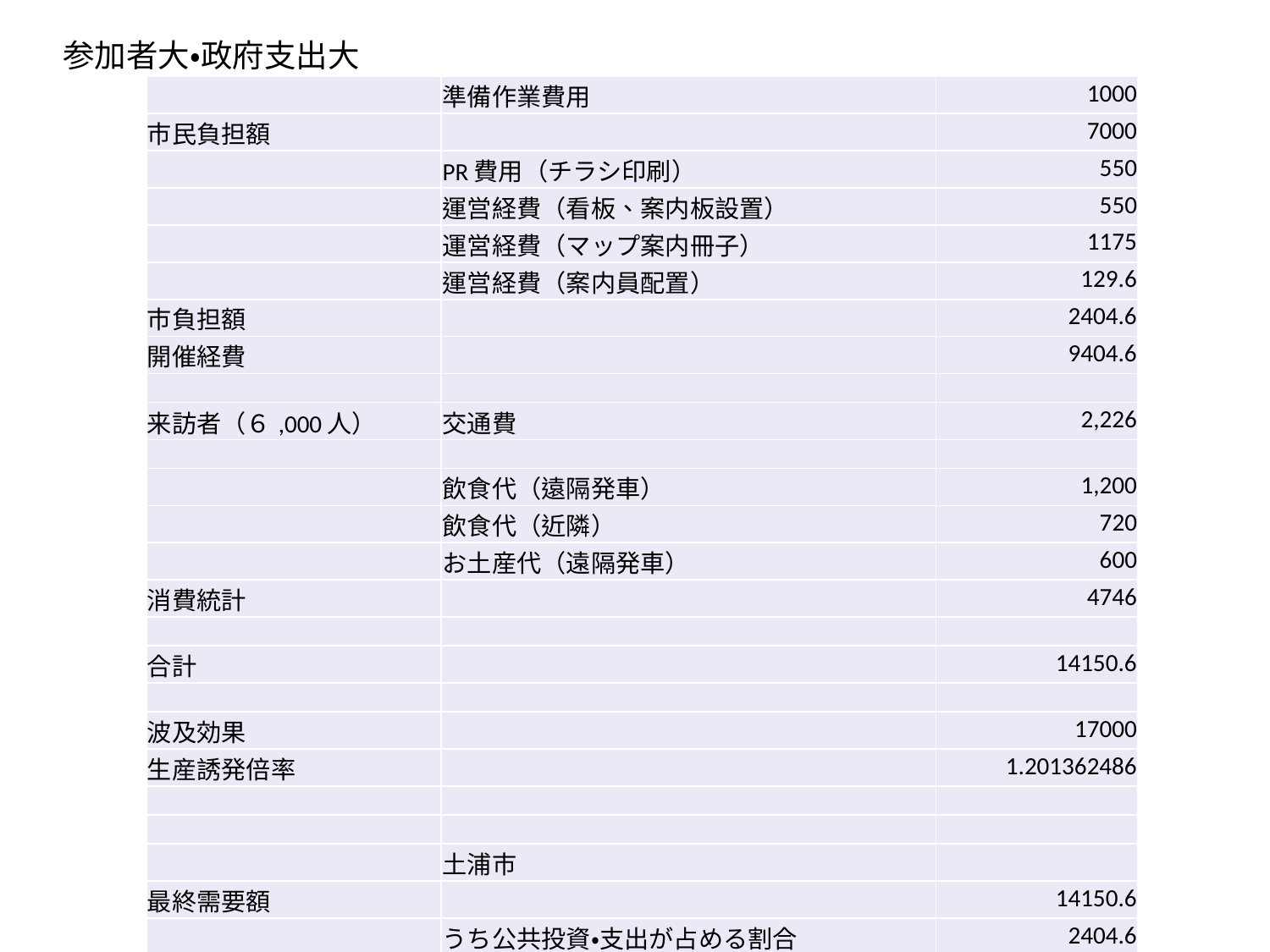

参加者大・政府支出大
|  | 準備作業費用 | 1000 |
| --- | --- | --- |
| 市民負担額 |  | 7000 |
|  | PR費用（チラシ印刷） | 550 |
|  | 運営経費（看板、案内板設置） | 550 |
|  | 運営経費（マップ案内冊子） | 1175 |
|  | 運営経費（案内員配置） | 129.6 |
| 市負担額 |  | 2404.6 |
| 開催経費 |  | 9404.6 |
|  |  |  |
| 来訪者（６,000人） | 交通費 | 2,226 |
|  |  |  |
|  | 飲食代（遠隔発車） | 1,200 |
|  | 飲食代（近隣） | 720 |
|  | お土産代（遠隔発車） | 600 |
| 消費統計 |  | 4746 |
|  |  |  |
| 合計 |  | 14150.6 |
|  |  |  |
| 波及効果 |  | 17000 |
| 生産誘発倍率 |  | 1.201362486 |
|  |  |  |
|  |  |  |
|  | 土浦市 |  |
| 最終需要額 |  | 14150.6 |
|  | うち公共投資・支出が占める割合 | 2404.6 |
|  | 最終需要額に占める割合 | 0.16992919 |
| 生産誘発額 |  | 17000 |
| 公共の支出の割合 |  | 0.141447059 |